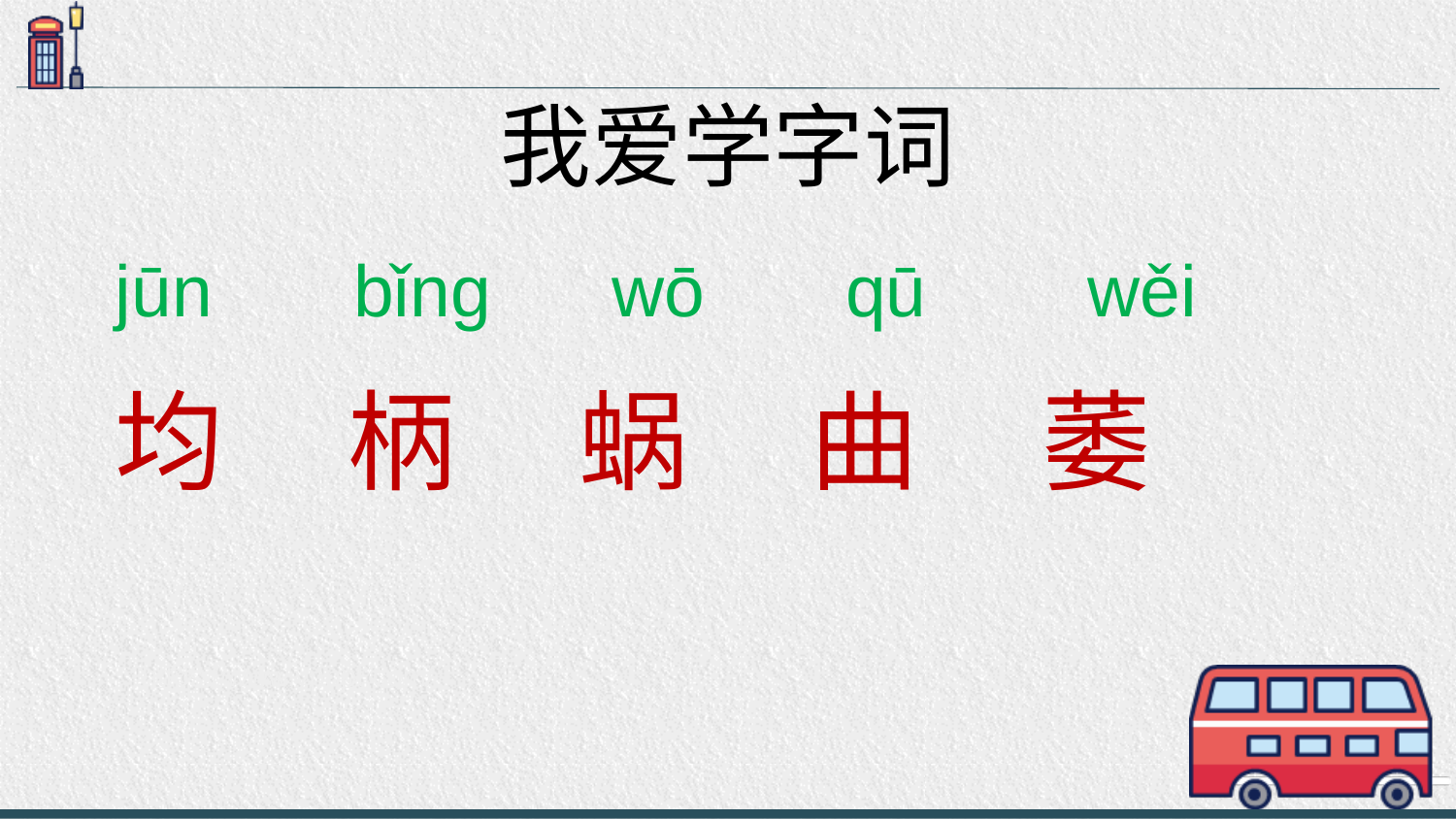

# 我爱学字词
jūn       bǐng      wō       qū        wěi
均     柄     蜗     曲     萎
https://www.ypppt.com/